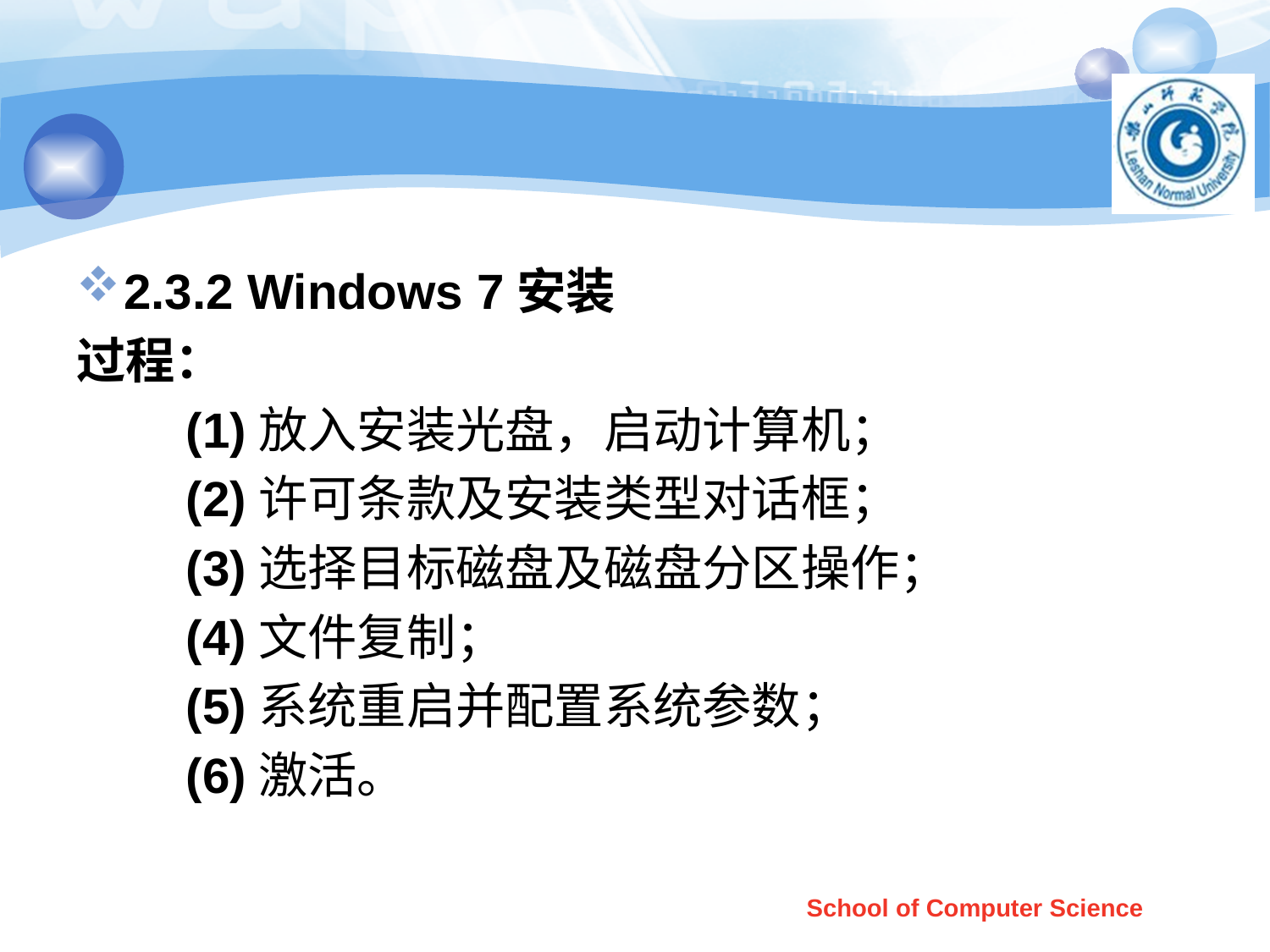

#
2.3.2 Windows 7安装
过程：
        (1)放入安装光盘，启动计算机；
        (2)许可条款及安装类型对话框；
        (3)选择目标磁盘及磁盘分区操作；
        (4)文件复制；
        (5)系统重启并配置系统参数；
        (6)激活。

School of Computer Science